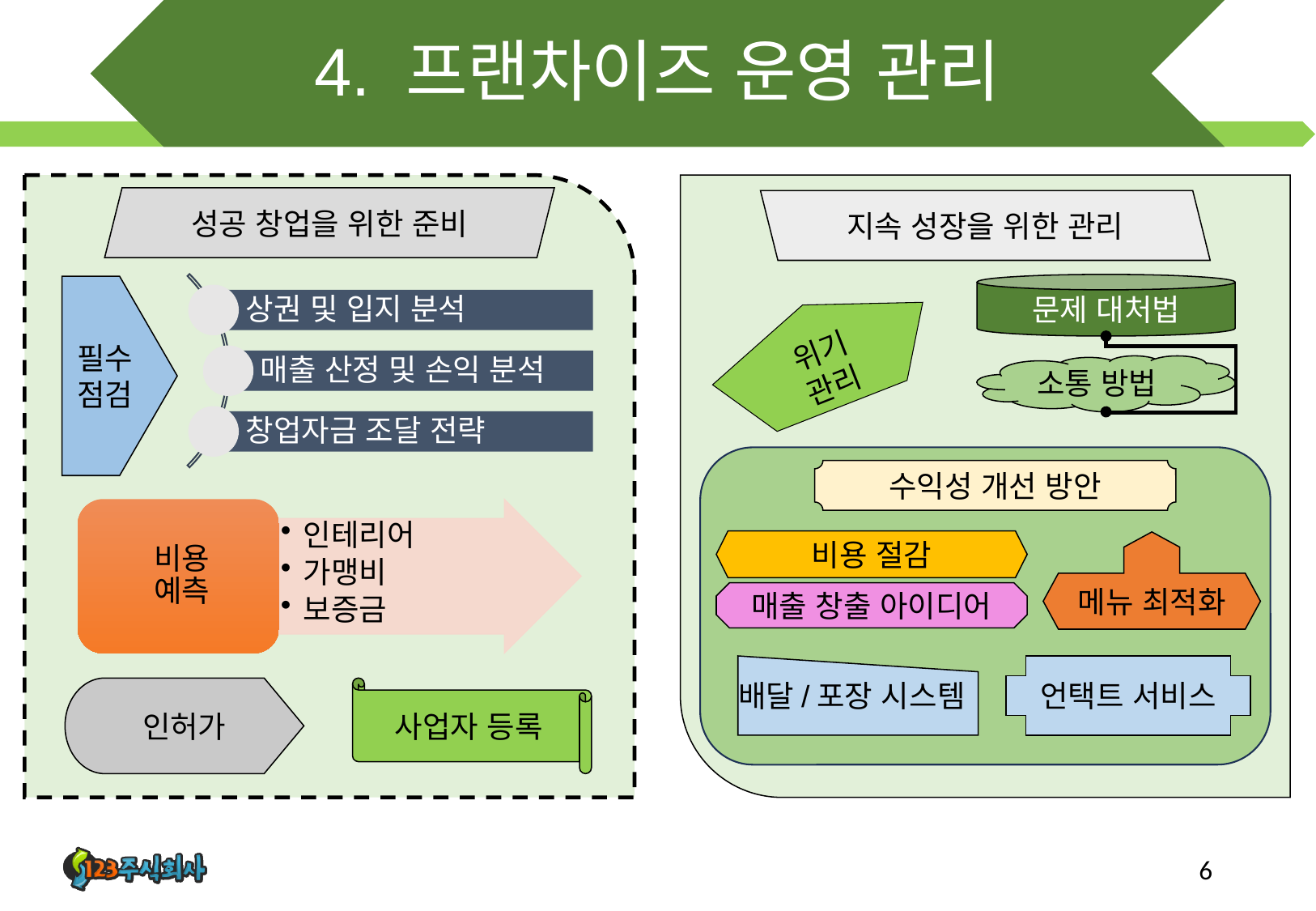

# 4. 프랜차이즈 운영 관리

성공 창업을 위한 준비
지속 성장을 위한 관리
상권 및 입지 분석
매출 산정 및 손익 분석
창업자금 조달 전략
문제 대처법
필수
점검
위기 관리
소통 방법

수익성 개선 방안
인테리어
가맹비
보증금
비용
예측
비용 절감
메뉴 최적화
매출 창출 아이디어

언택트 서비스
배달/포장 시스템
인허가
사업자 등록